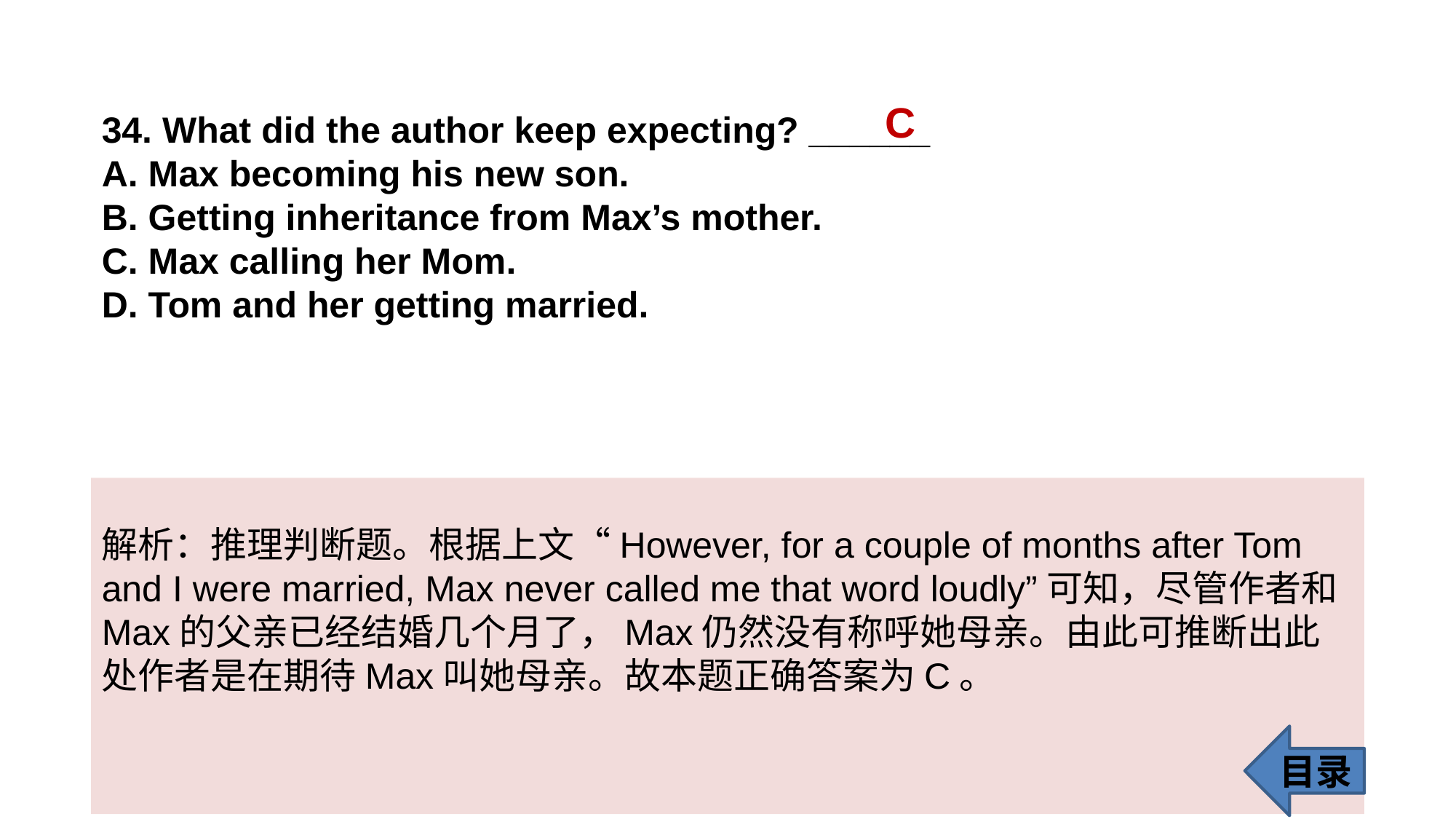

C
34. What did the author keep expecting? ______
A. Max becoming his new son.
B. Getting inheritance from Max’s mother.
C. Max calling her Mom.
D. Tom and her getting married.

解析：推理判断题。根据上文“However, for a couple of months after Tom and I were married, Max never called me that word loudly”可知，尽管作者和Max的父亲已经结婚几个月了，Max仍然没有称呼她母亲。由此可推断出此处作者是在期待Max叫她母亲。故本题正确答案为C。
目录
36